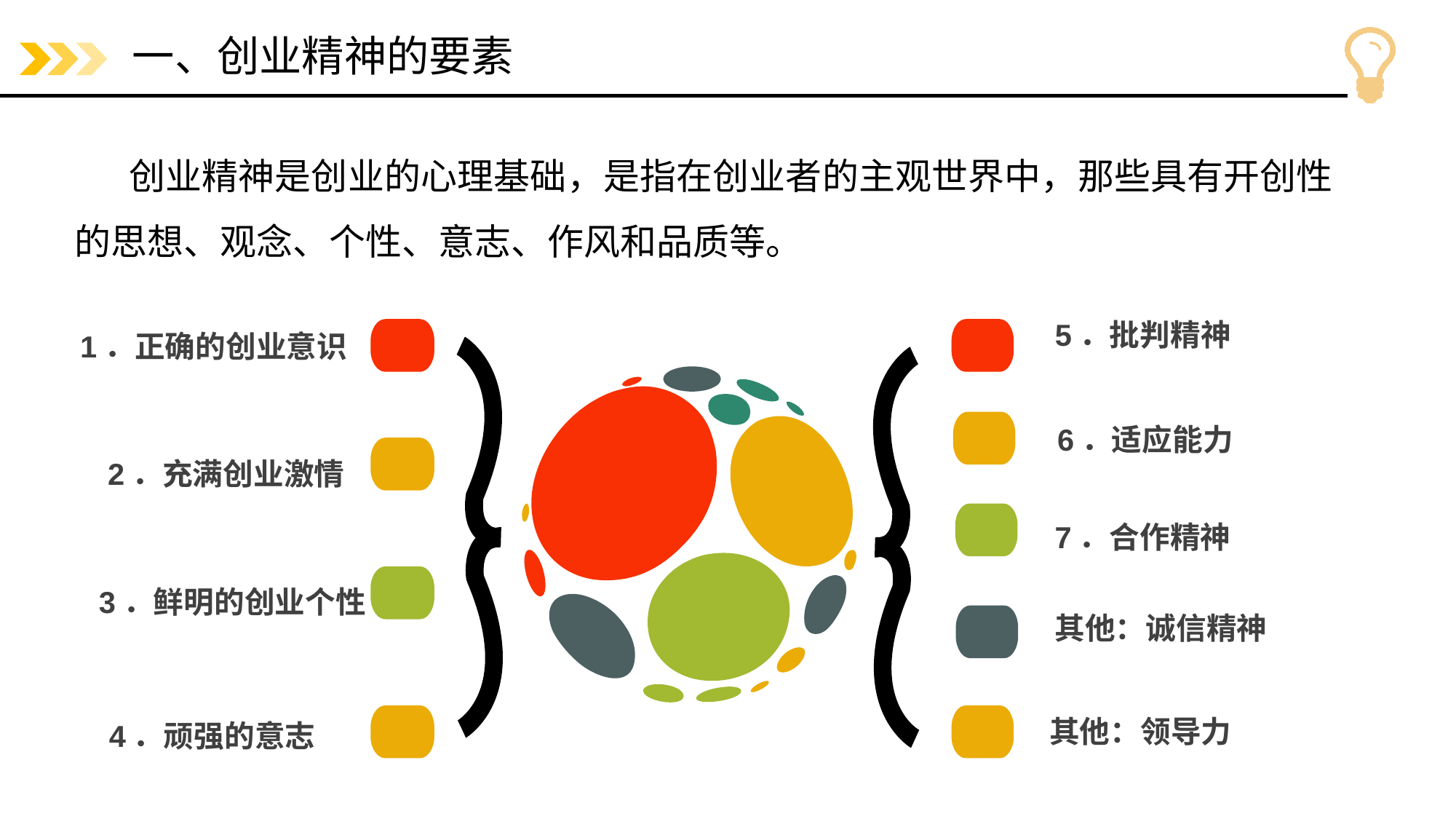

3
# 一、创业精神的要素
创业精神是创业的心理基础，是指在创业者的主观世界中，那些具有开创性的思想、观念、个性、意志、作风和品质等。
5．批判精神

1．正确的创业意识
6．适应能力
2．充满创业激情
7．合作精神
3．鲜明的创业个性
其他：诚信精神
其他：领导力
4．顽强的意志